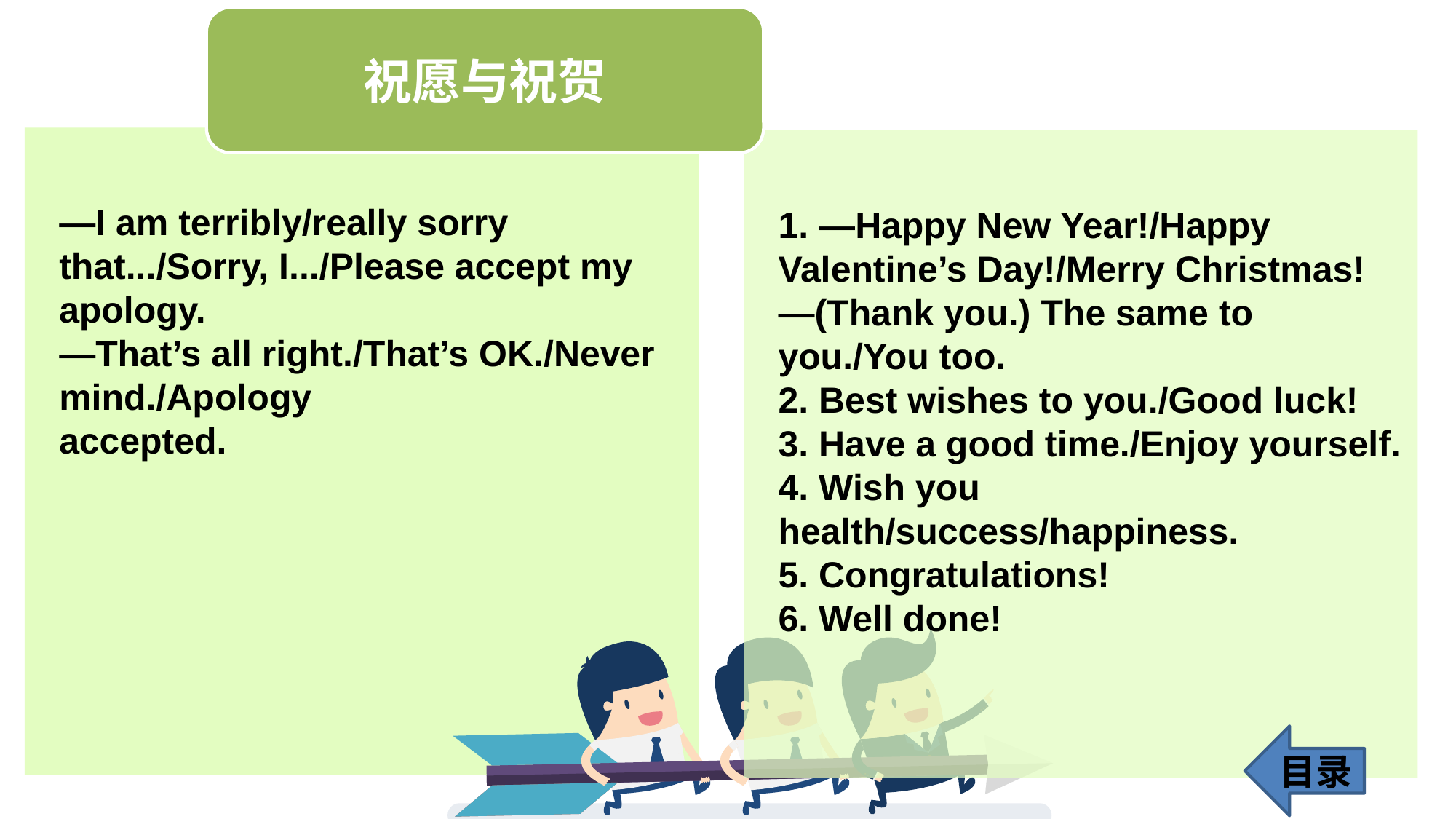

道歉与应答

祝愿与祝贺

—I am terribly/really sorry that.../Sorry, I.../Please accept my apology.
—That’s all right./That’s OK./Never mind./Apology
accepted.
1. —Happy New Year!/Happy Valentine’s Day!/Merry Christmas!
—(Thank you.) The same to you./You too.
2. Best wishes to you./Good luck!
3. Have a good time./Enjoy yourself.
4. Wish you health/success/happiness.
5. Congratulations!
6. Well done!

目录
137